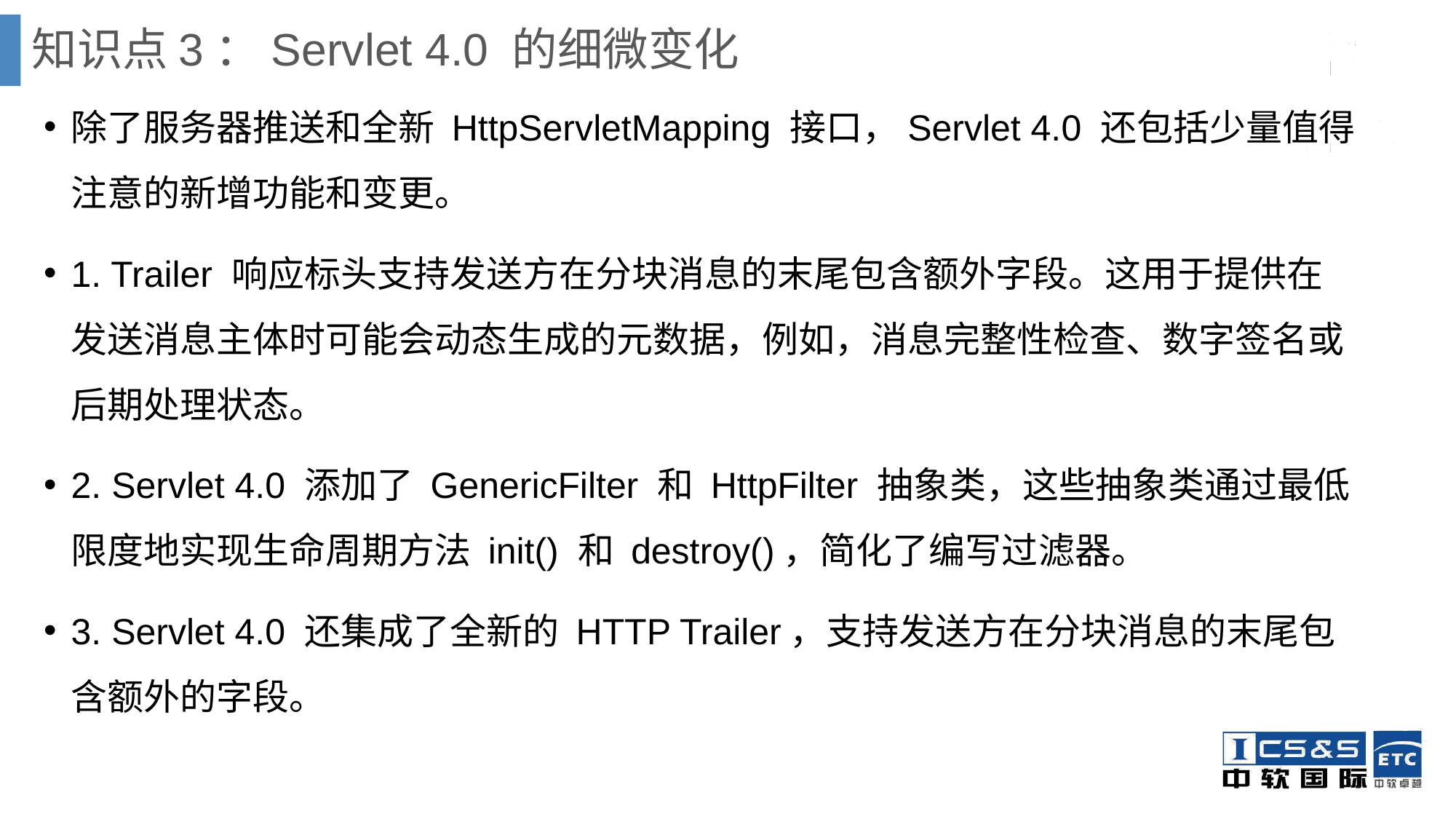

# 知识点3：Servlet 4.0 的细微变化
除了服务器推送和全新 HttpServletMapping 接口，Servlet 4.0 还包括少量值得注意的新增功能和变更。
1. Trailer 响应标头支持发送方在分块消息的末尾包含额外字段。这用于提供在发送消息主体时可能会动态生成的元数据，例如，消息完整性检查、数字签名或后期处理状态。
2. Servlet 4.0 添加了 GenericFilter 和 HttpFilter 抽象类，这些抽象类通过最低限度地实现生命周期方法 init() 和 destroy()，简化了编写过滤器。
3. Servlet 4.0 还集成了全新的 HTTP Trailer，支持发送方在分块消息的末尾包含额外的字段。